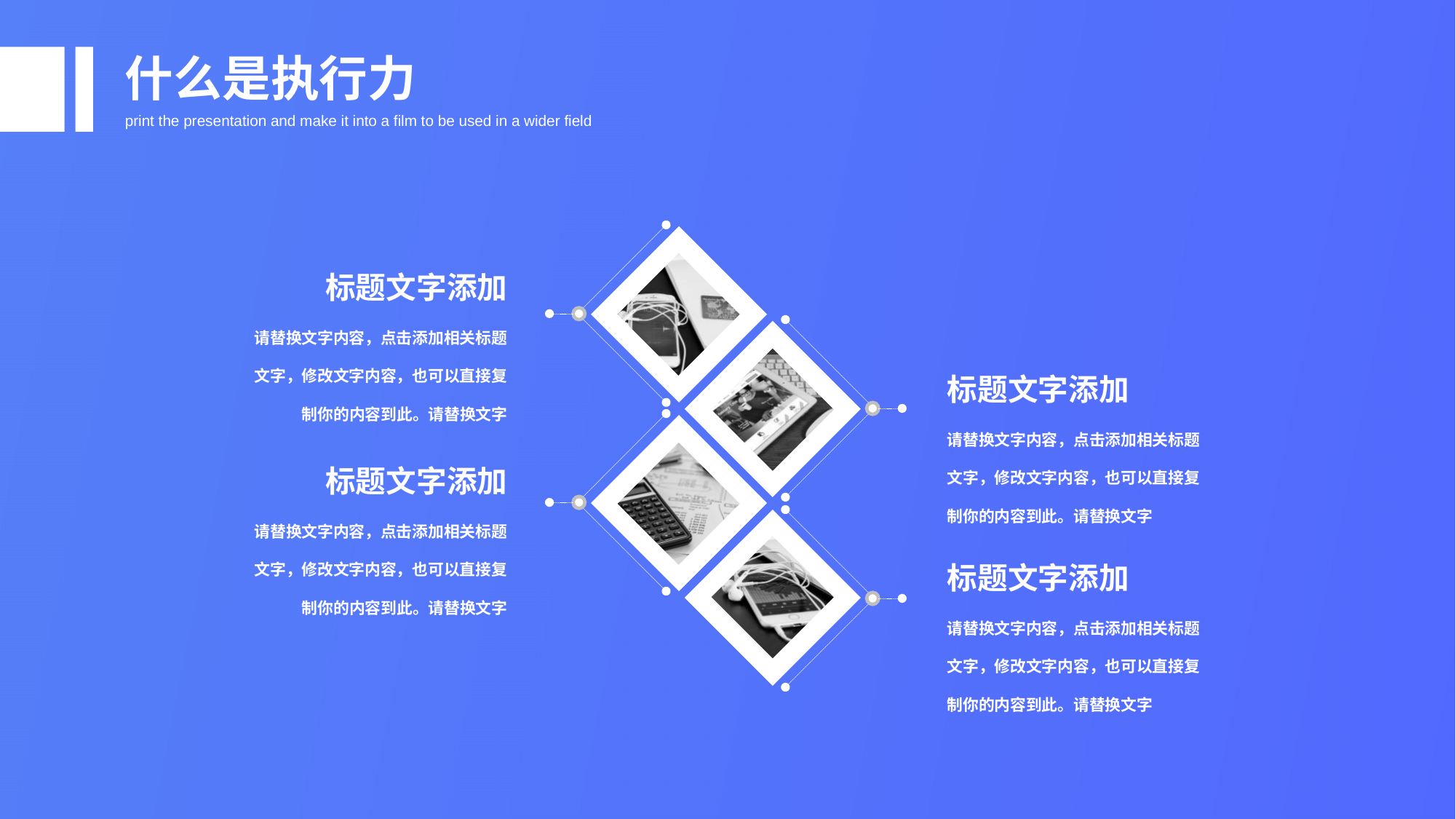

什么是执行力
print the presentation and make it into a film to be used in a wider field

标题文字添加
请替换文字内容，点击添加相关标题文字，修改文字内容，也可以直接复制你的内容到此。请替换文字
标题文字添加
请替换文字内容，点击添加相关标题文字，修改文字内容，也可以直接复制你的内容到此。请替换文字
标题文字添加
请替换文字内容，点击添加相关标题文字，修改文字内容，也可以直接复制你的内容到此。请替换文字
标题文字添加
请替换文字内容，点击添加相关标题文字，修改文字内容，也可以直接复制你的内容到此。请替换文字